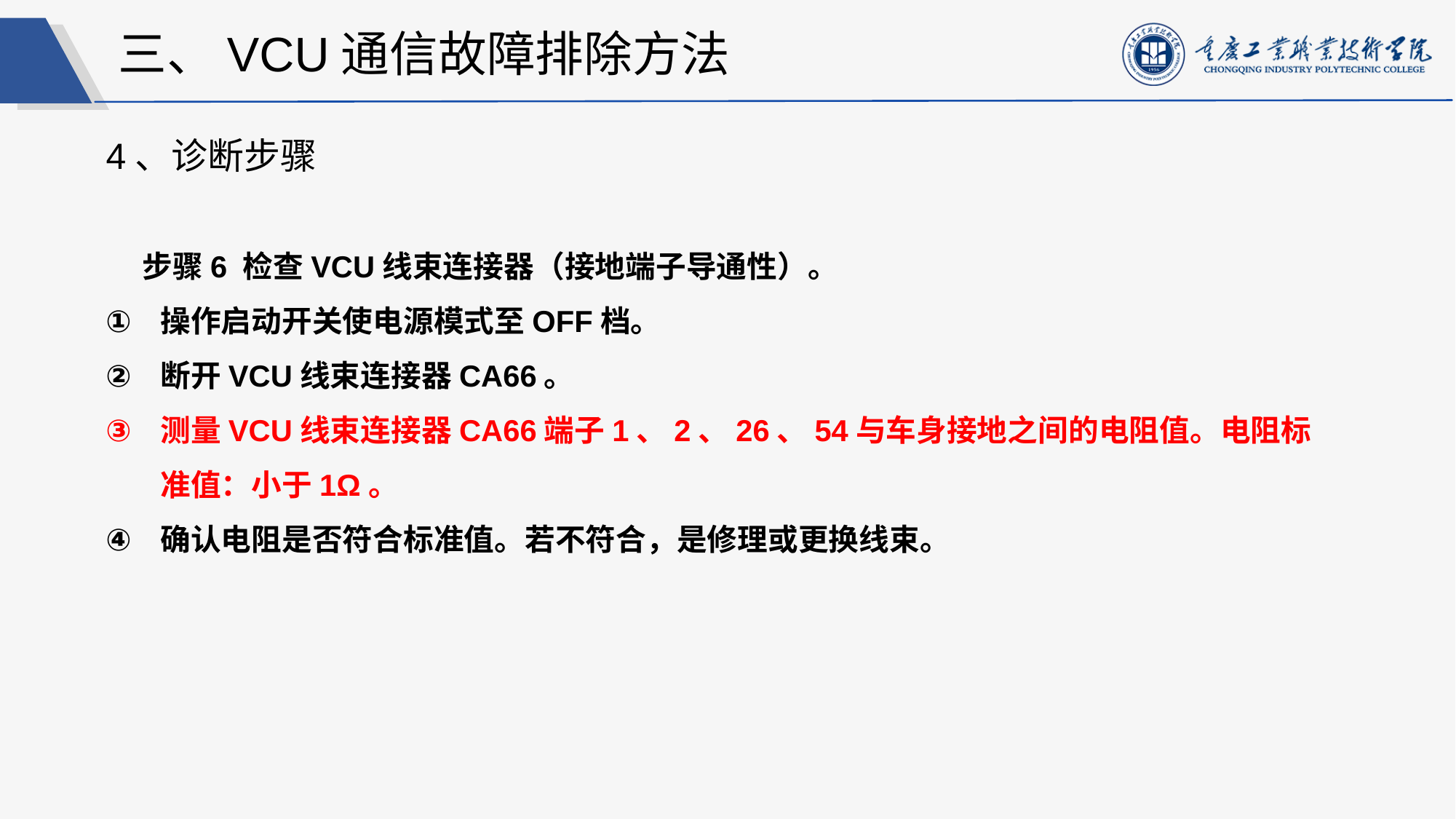

三、VCU通信故障排除方法
4、诊断步骤
步骤6 检查VCU线束连接器（接地端子导通性）。
操作启动开关使电源模式至OFF档。
断开VCU线束连接器CA66。
测量VCU线束连接器CA66端子1、2、26、54与车身接地之间的电阻值。电阻标准值：小于1Ω。
确认电阻是否符合标准值。若不符合，是修理或更换线束。